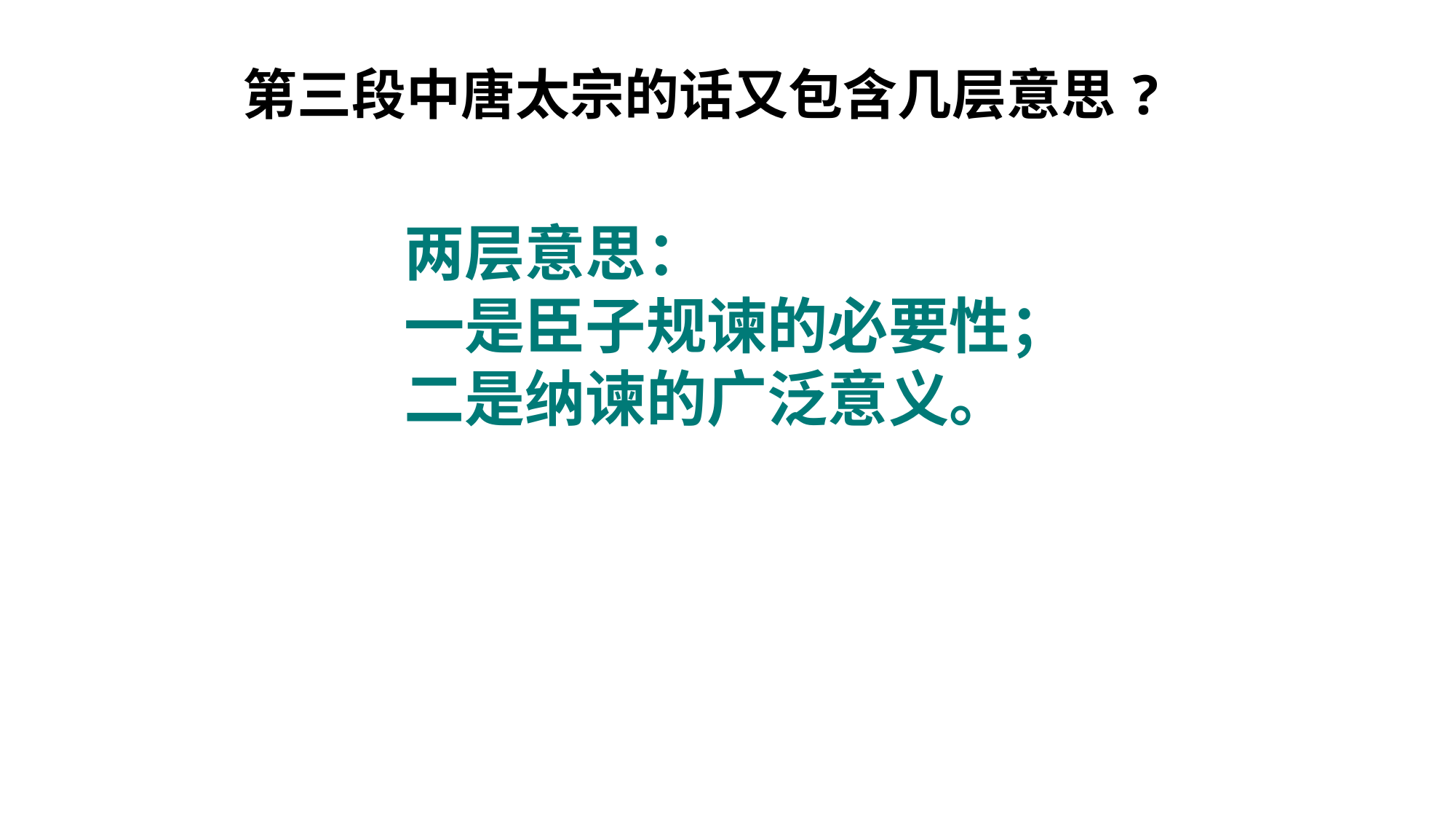

第三段中唐太宗的话又包含几层意思?
两层意思：
一是臣子规谏的必要性；
二是纳谏的广泛意义。